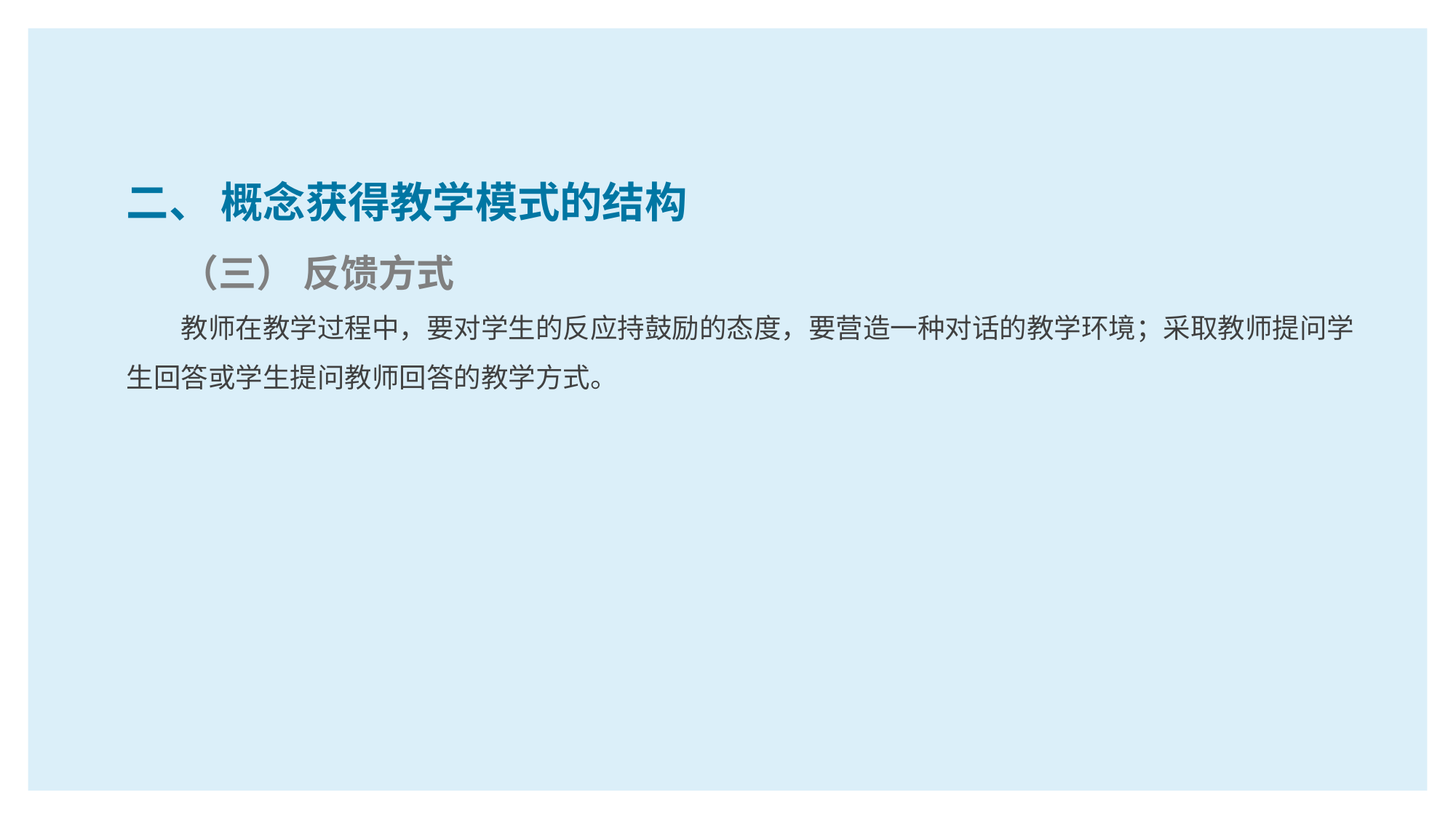

二、 概念获得教学模式的结构
（三） 反馈方式
教师在教学过程中，要对学生的反应持鼓励的态度，要营造一种对话的教学环境；采取教师提问学生回答或学生提问教师回答的教学方式。